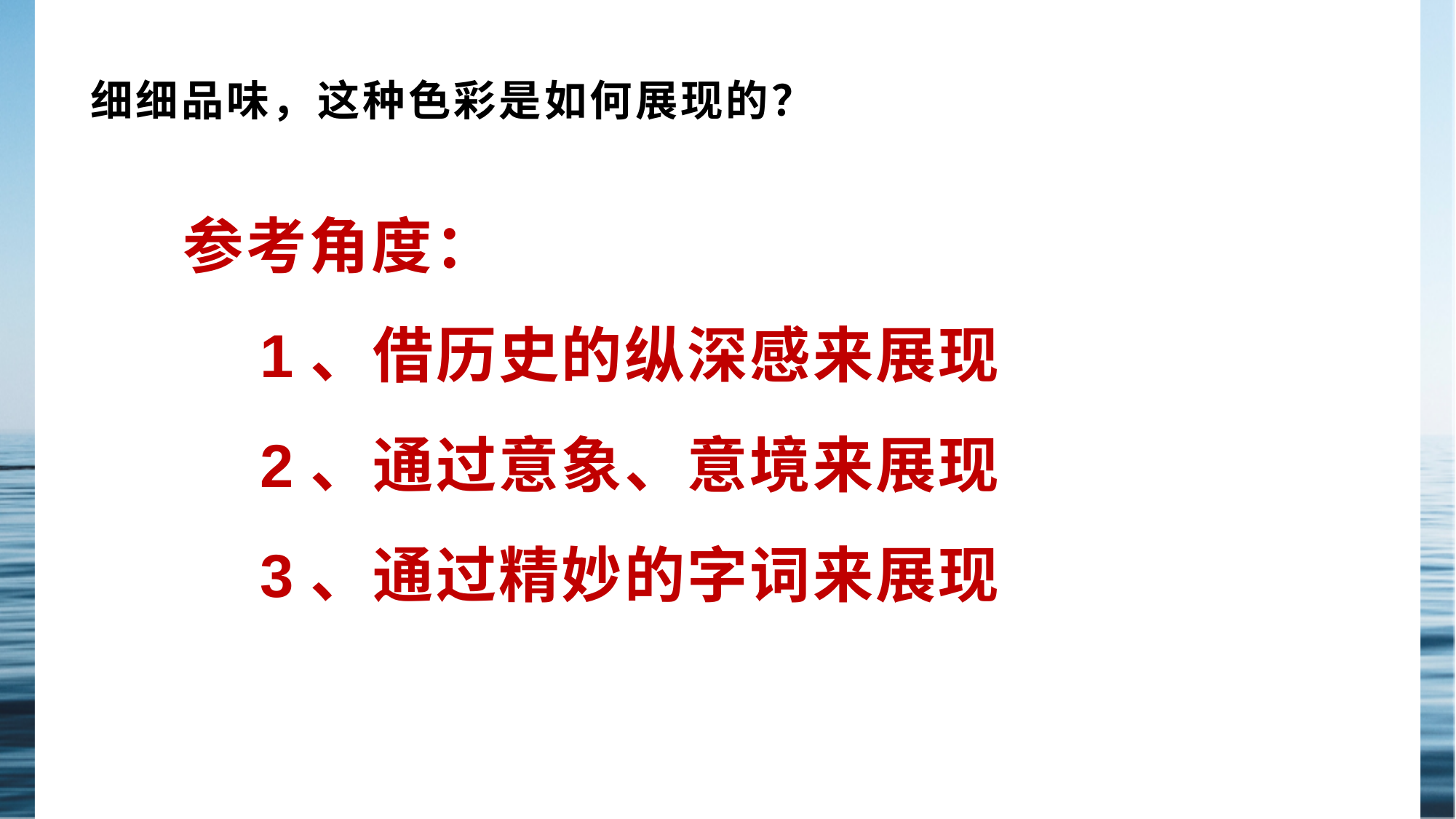

# 细细品味，这种色彩是如何展现的？
参考角度：
    1、借历史的纵深感来展现
    2、通过意象、意境来展现
    3、通过精妙的字词来展现